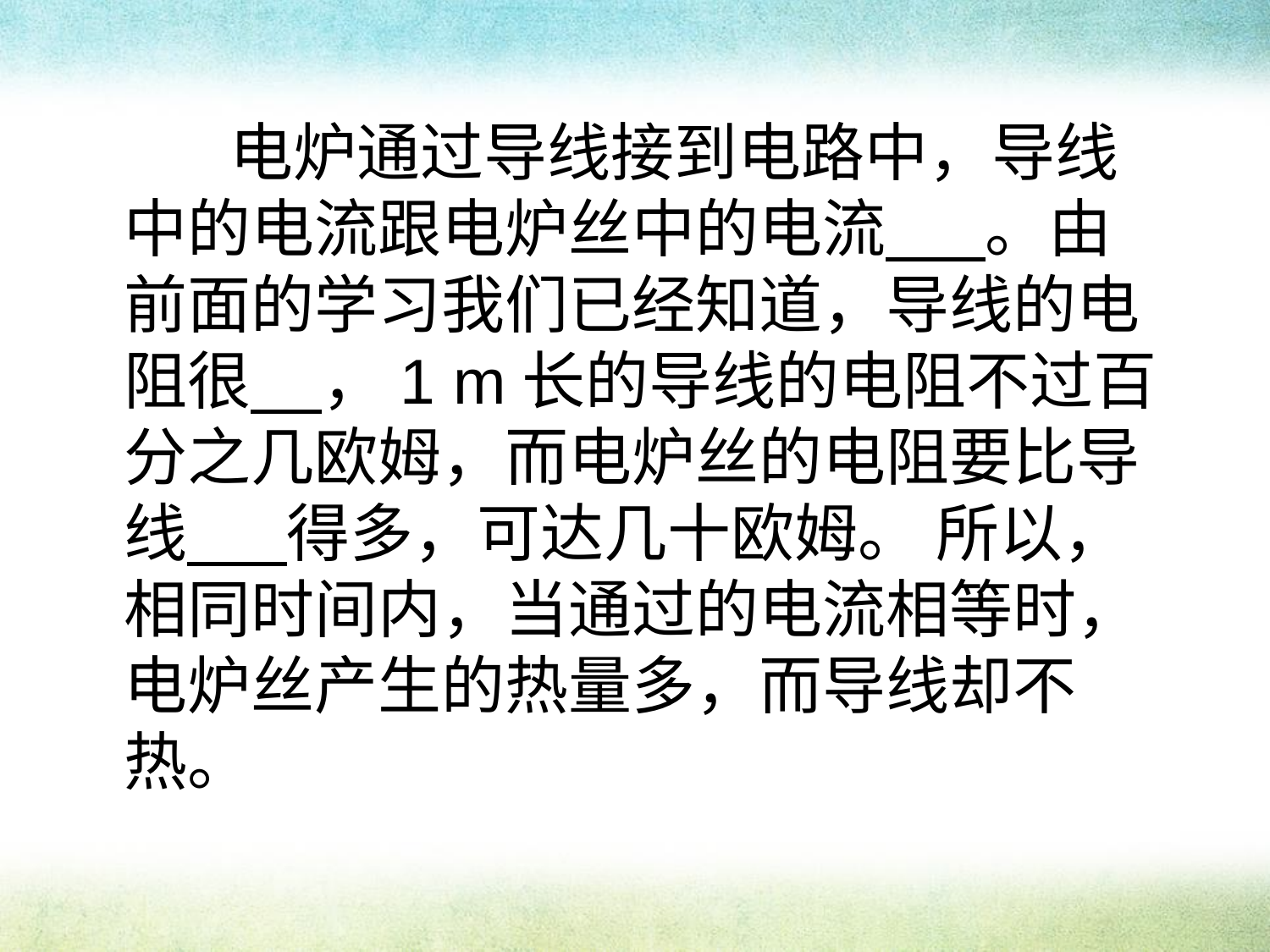

电炉通过导线接到电路中，导线中的电流跟电炉丝中的电流       。由前面的学习我们已经知道，导线的电阻很     ，1 m长的导线的电阻不过百分之几欧姆，而电炉丝的电阻要比导线       得多，可达几十欧姆。 所以，相同时间内，当通过的电流相等时，电炉丝产生的热量多，而导线却不热。